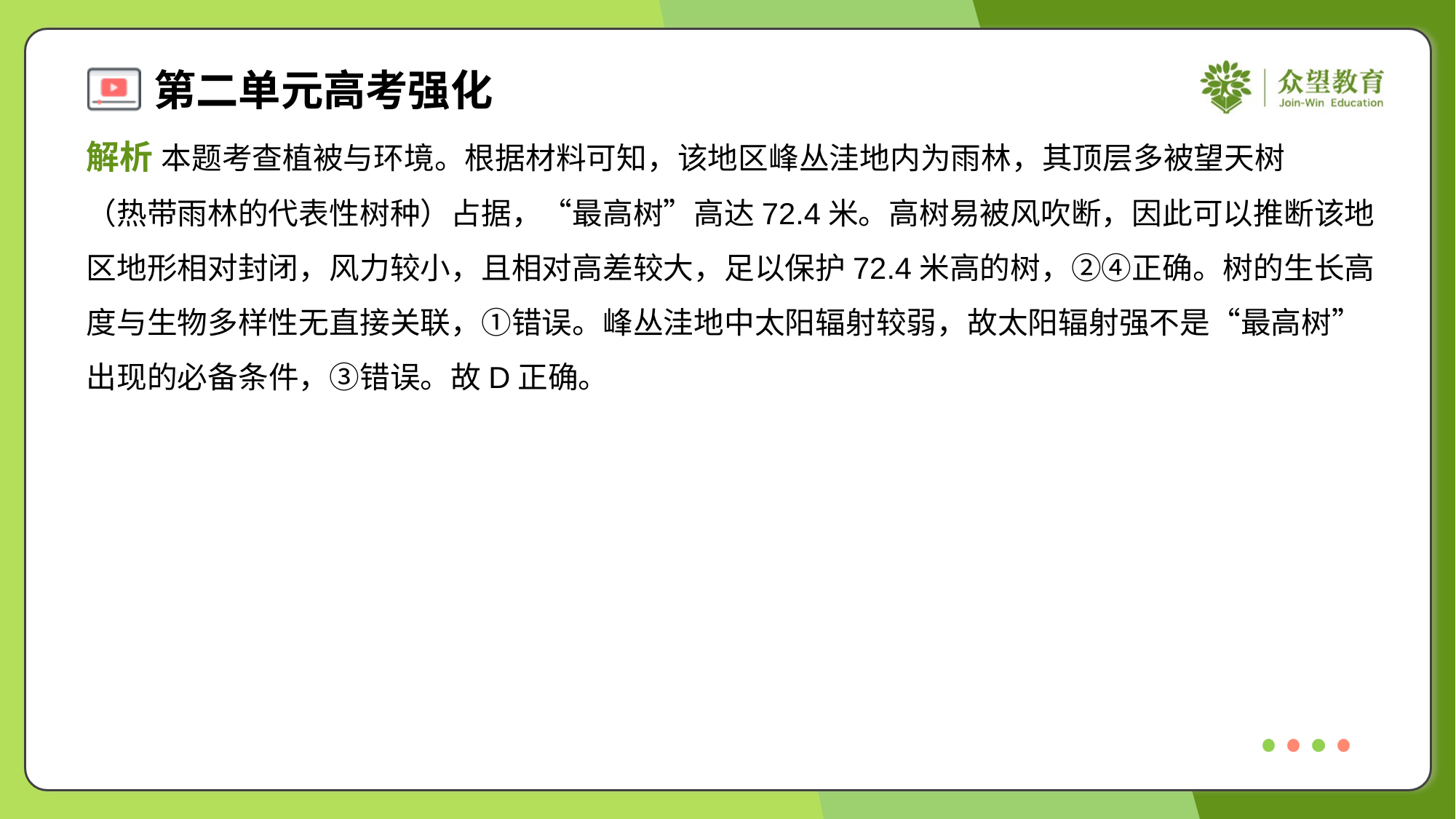

解析 本题考查植被与环境。根据材料可知，该地区峰丛洼地内为雨林，其顶层多被望天树
（热带雨林的代表性树种）占据，“最高树”高达72.4米。高树易被风吹断，因此可以推断该地
区地形相对封闭，风力较小，且相对高差较大，足以保护72.4米高的树，②④正确。树的生长高
度与生物多样性无直接关联，①错误。峰丛洼地中太阳辐射较弱，故太阳辐射强不是“最高树”
出现的必备条件，③错误。故D正确。